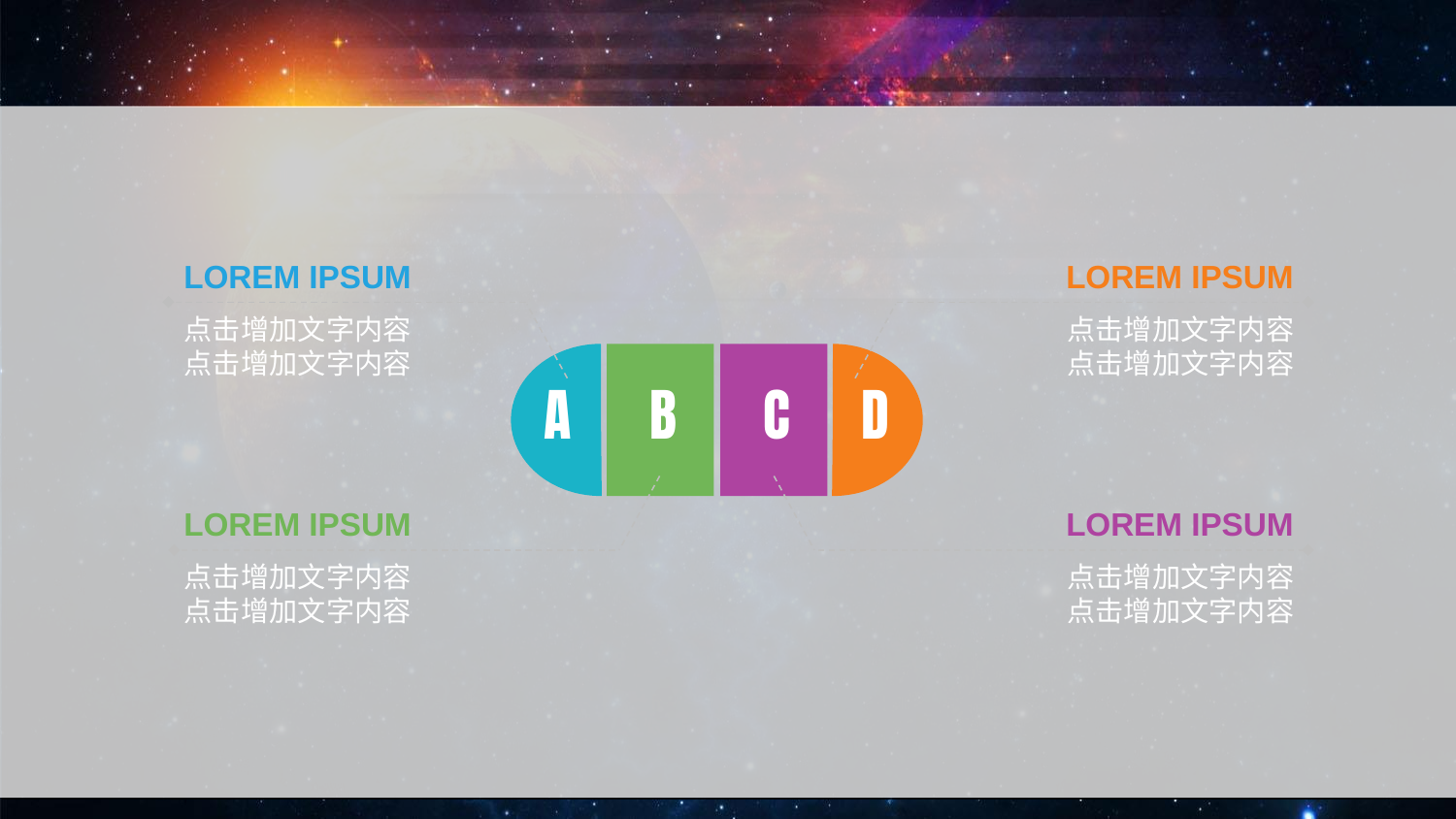

#
LOREM IPSUM
LOREM IPSUM
点击增加文字内容
点击增加文字内容
点击增加文字内容
点击增加文字内容
A
B
C
D
LOREM IPSUM
LOREM IPSUM
点击增加文字内容
点击增加文字内容
点击增加文字内容
点击增加文字内容